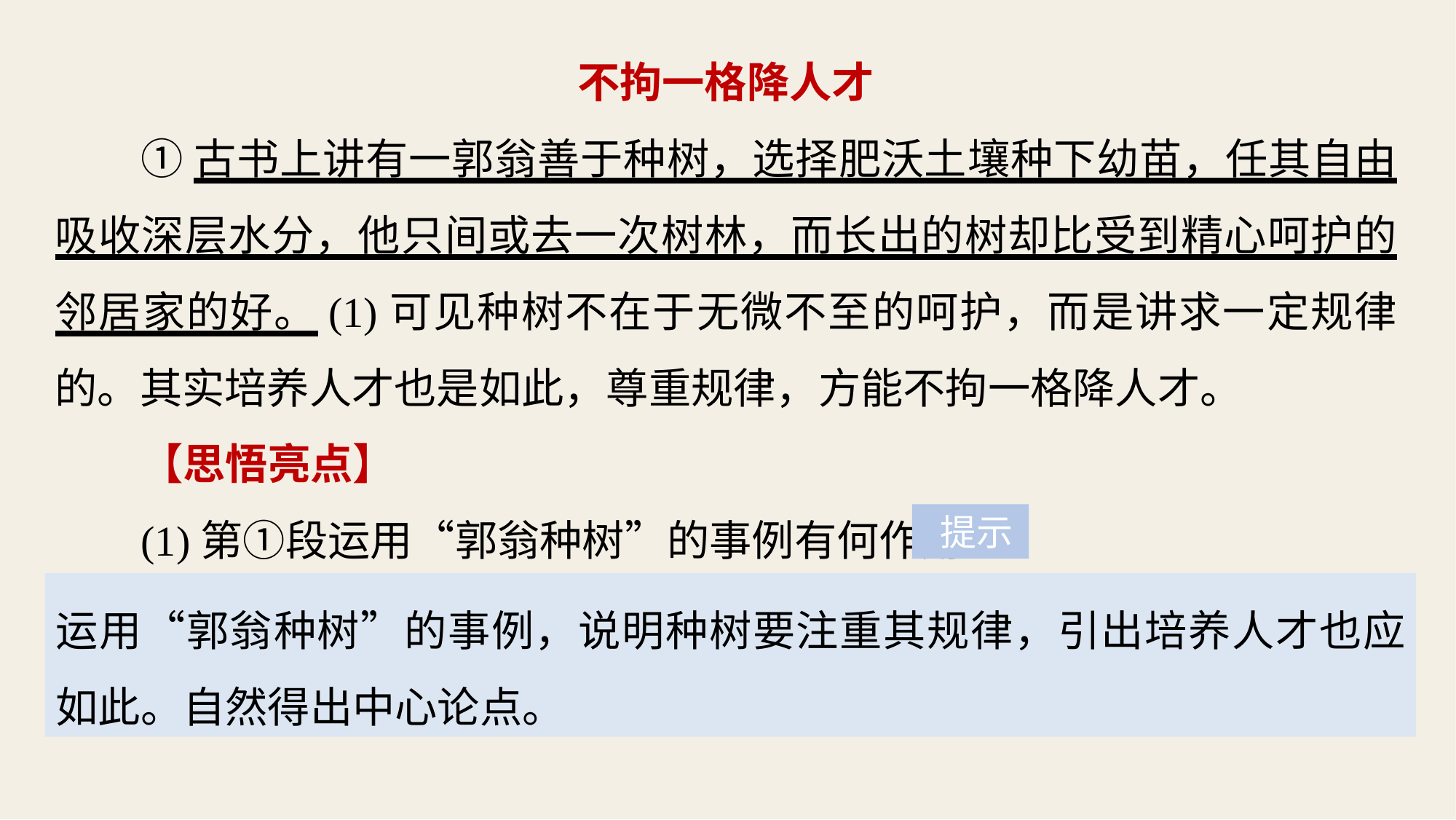

不拘一格降人才
①古书上讲有一郭翁善于种树，选择肥沃土壤种下幼苗，任其自由吸收深层水分，他只间或去一次树林，而长出的树却比受到精心呵护的邻居家的好。(1)可见种树不在于无微不至的呵护，而是讲求一定规律的。其实培养人才也是如此，尊重规律，方能不拘一格降人才。
【思悟亮点】
(1)第①段运用“郭翁种树”的事例有何作用？
 提示
运用“郭翁种树”的事例，说明种树要注重其规律，引出培养人才也应如此。自然得出中心论点。